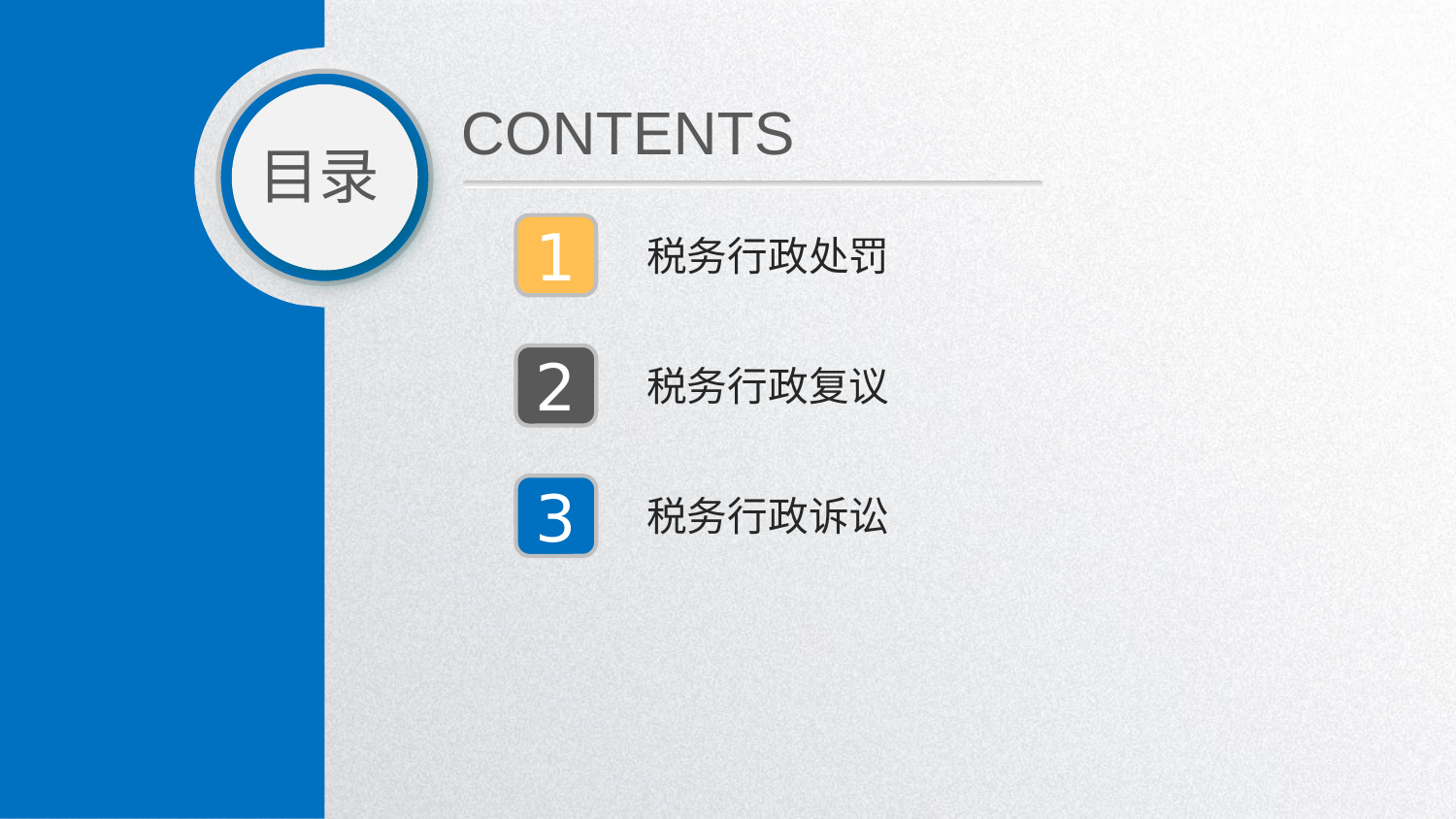

CONTENTS
目录

1
税务行政处罚
2
税务行政复议
3
税务行政诉讼